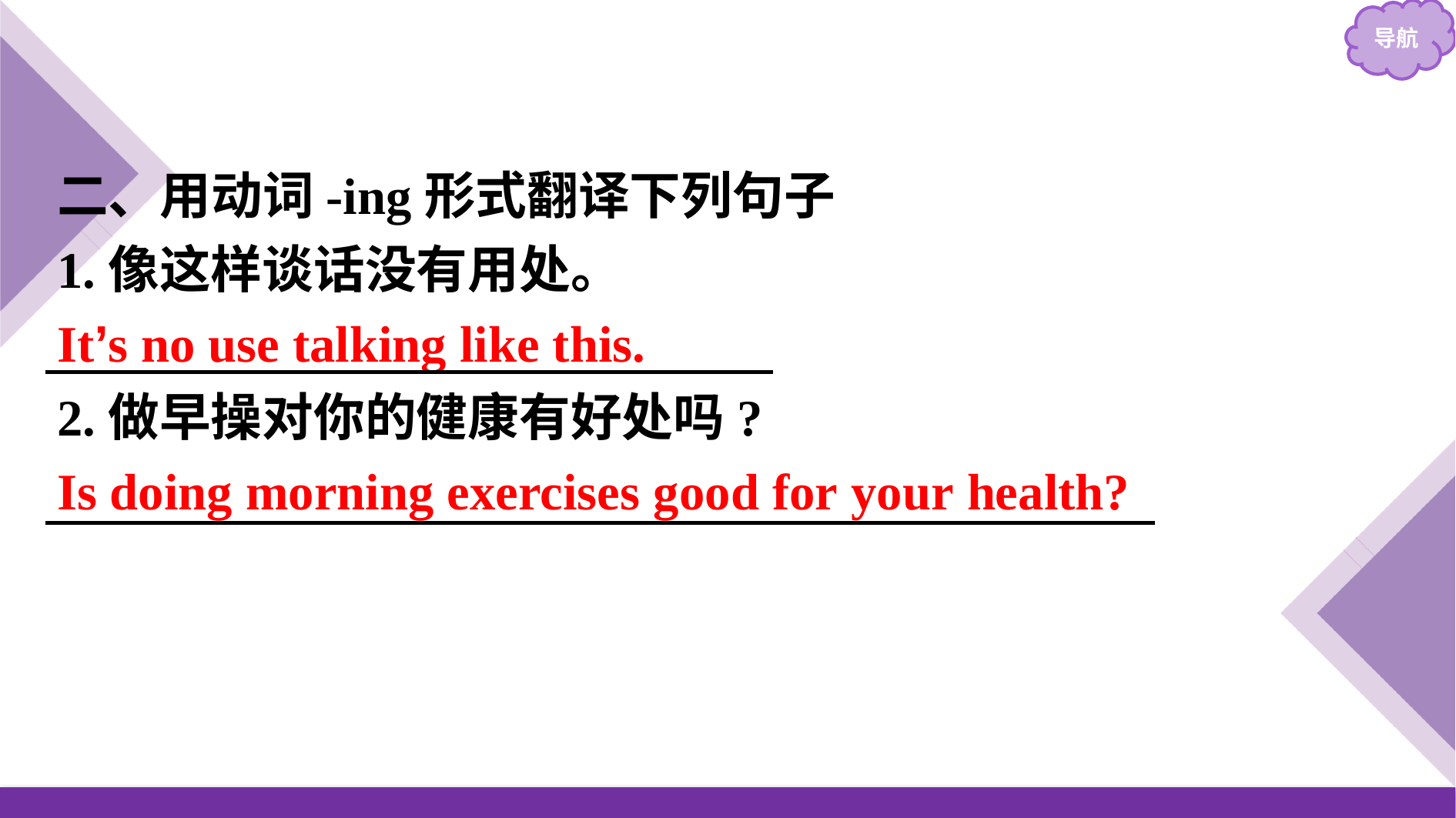

二、用动词-ing形式翻译下列句子
1.像这样谈话没有用处。
It’s no use talking like this.
2.做早操对你的健康有好处吗?
Is doing morning exercises good for your health?